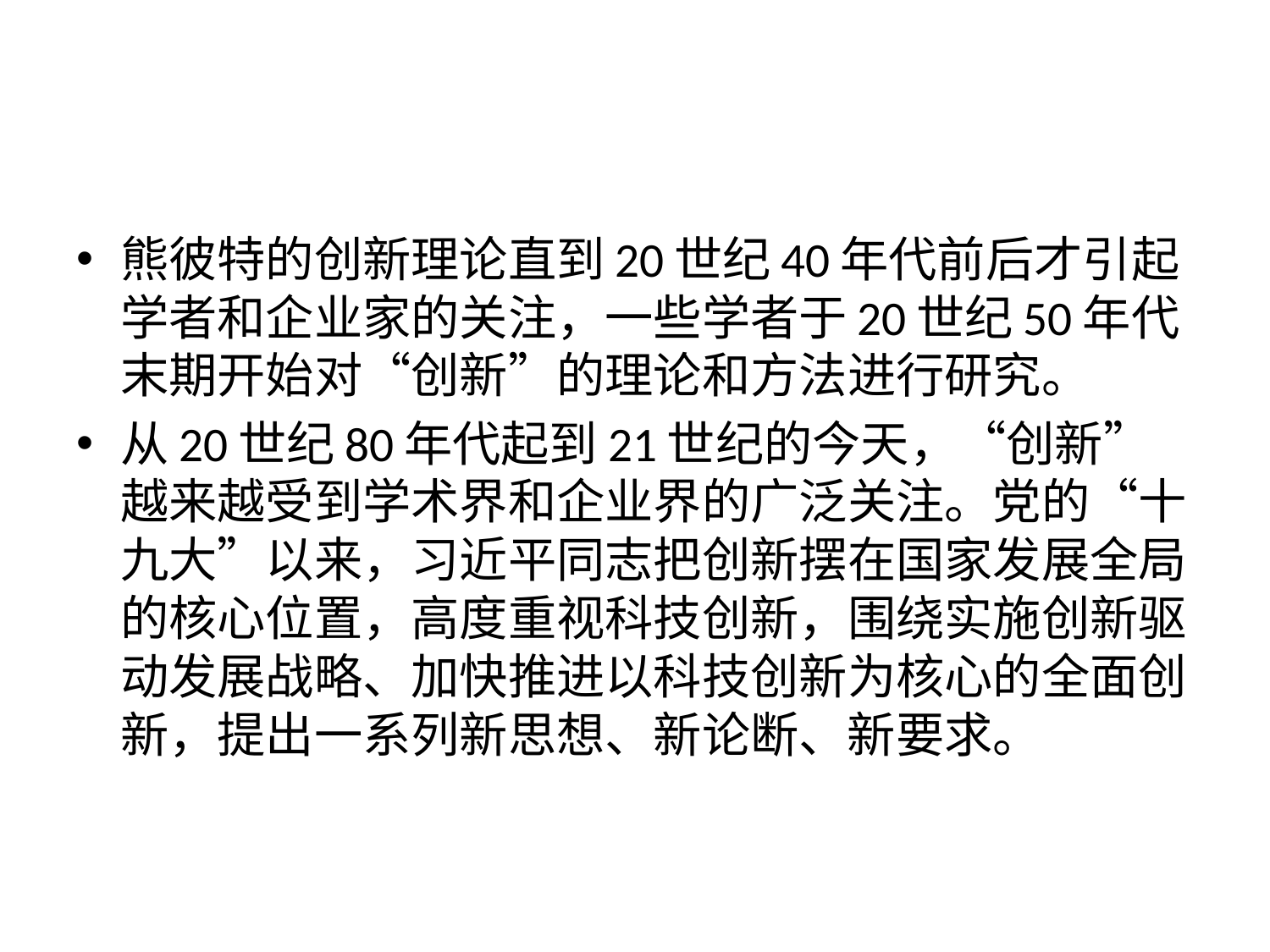

#
熊彼特的创新理论直到20世纪40年代前后才引起学者和企业家的关注，一些学者于20世纪50年代末期开始对“创新”的理论和方法进行研究。
从20世纪80年代起到21世纪的今天，“创新”越来越受到学术界和企业界的广泛关注。党的“十九大”以来，习近平同志把创新摆在国家发展全局的核心位置，高度重视科技创新，围绕实施创新驱动发展战略、加快推进以科技创新为核心的全面创新，提出一系列新思想、新论断、新要求。